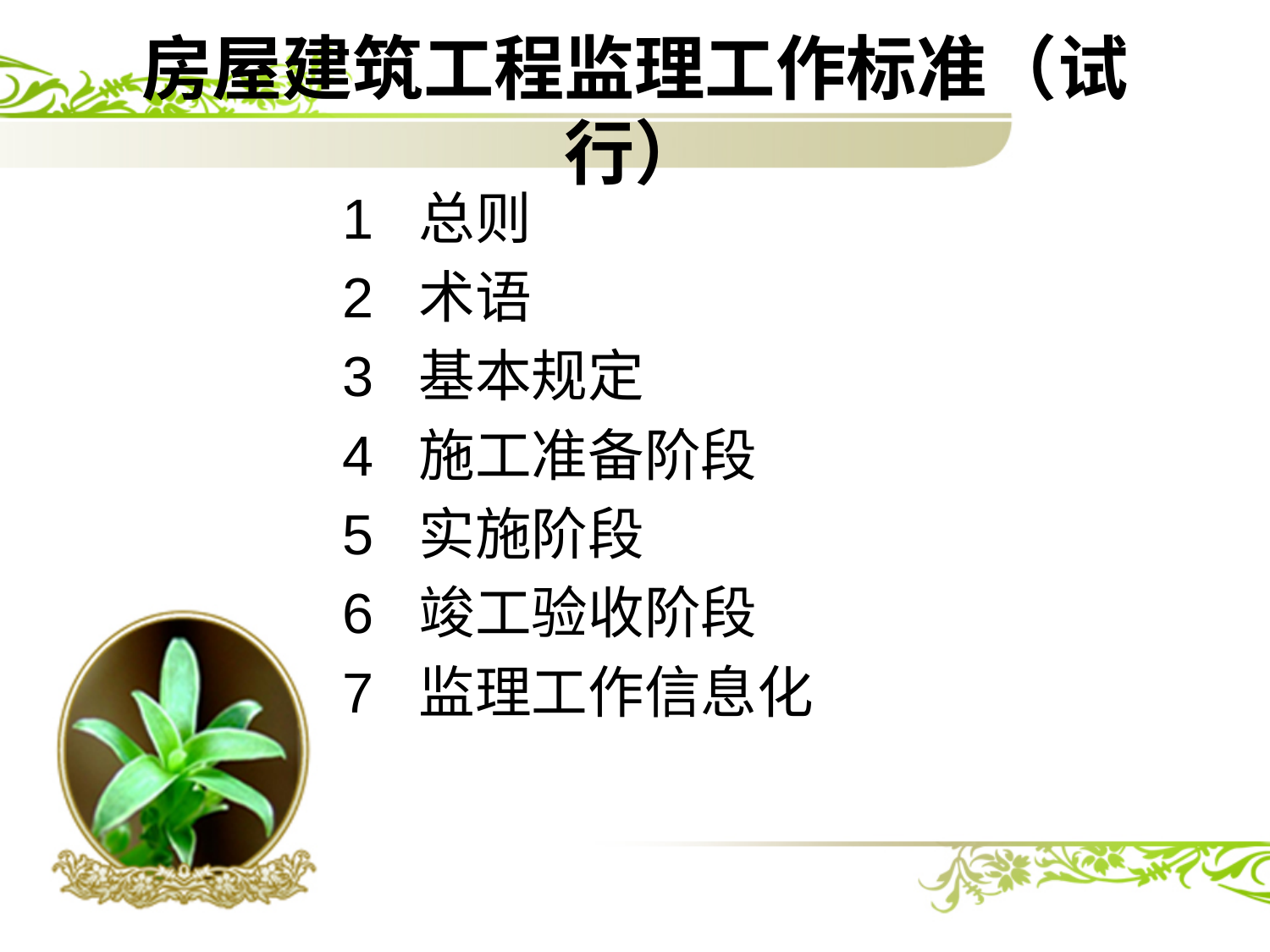

# 房屋建筑工程监理工作标准（试行）
                 1  总则
                 2  术语
                 3  基本规定
                 4  施工准备阶段
                 5  实施阶段
                 6  竣工验收阶段
                 7  监理工作信息化